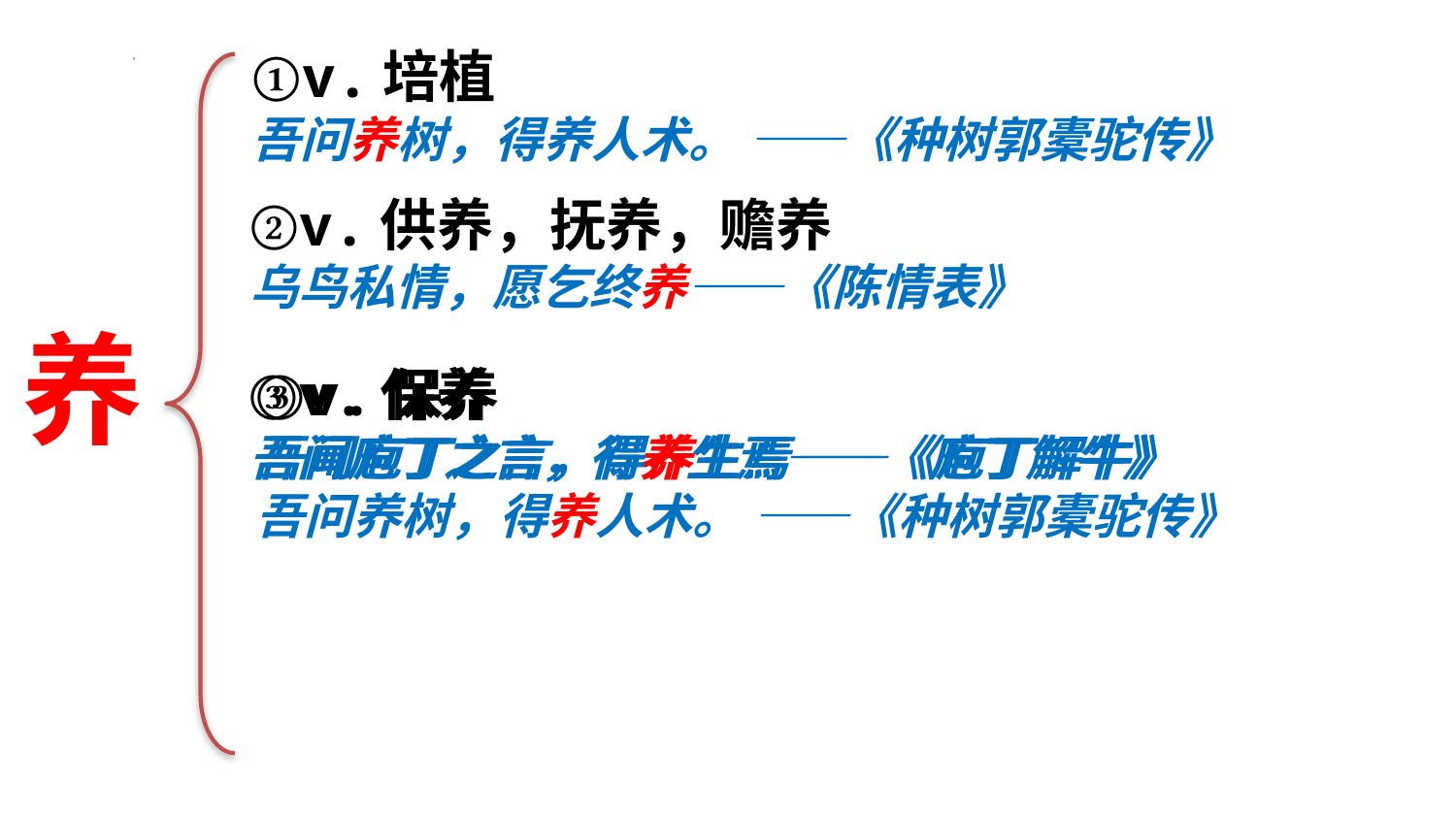

①v.培植
吾问养树，得养人术。 ——《种树郭橐驼传》

②v.供养，抚养，赡养
乌鸟私情，愿乞终养——《陈情表》
养
③v.保养
吾闻庖丁之言，得养生焉——《庖丁解牛》

③v.保养
吾闻庖丁之言，得养生焉——《庖丁解牛》
吾问养树，得养人术。 ——《种树郭橐驼传》